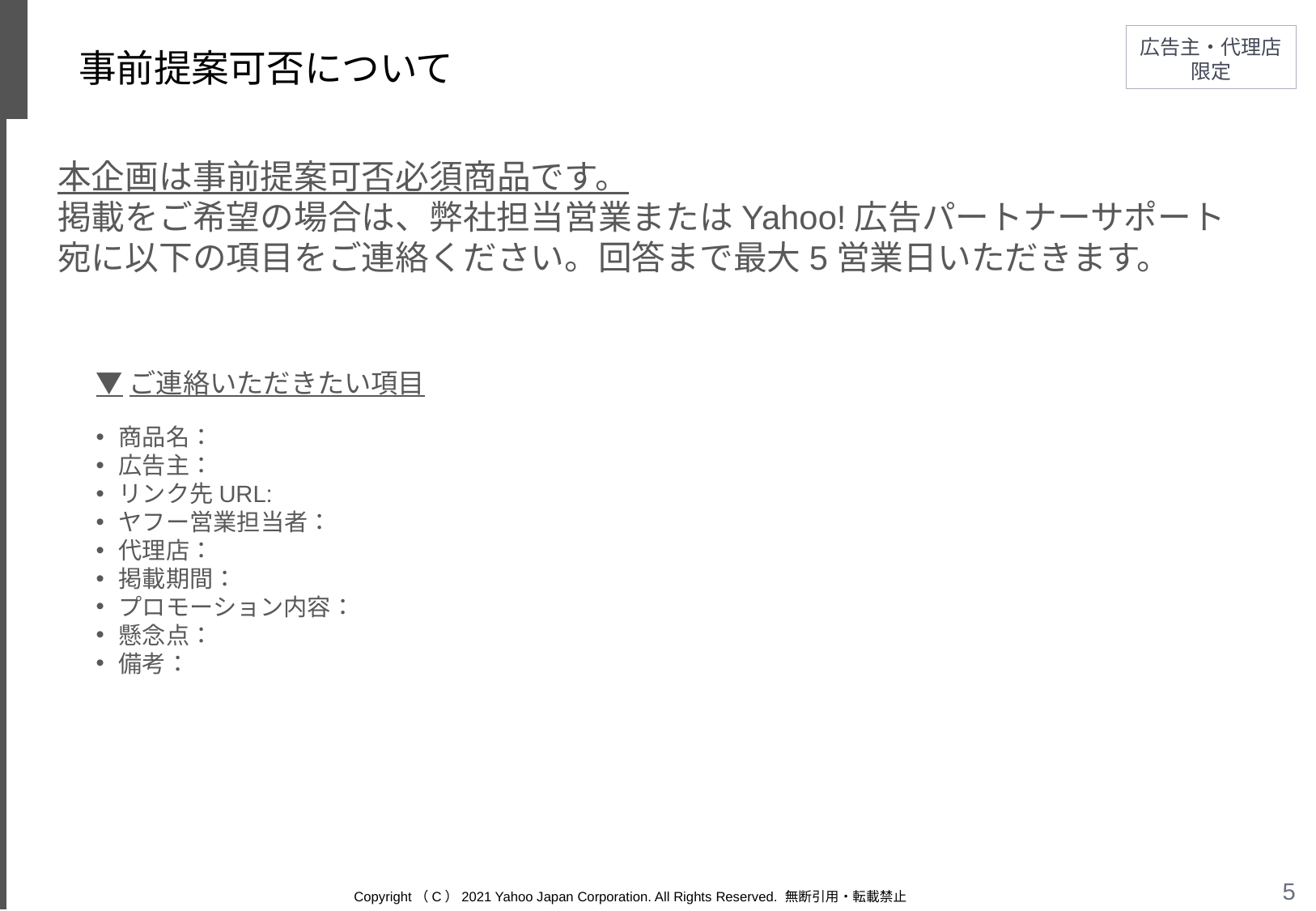

# 事前提案可否について
本企画は事前提案可否必須商品です。
掲載をご希望の場合は、弊社担当営業またはYahoo!広告パートナーサポート宛に以下の項目をご連絡ください。回答まで最大5営業日いただきます。
▼ご連絡いただきたい項目

商品名：
広告主：
リンク先URL:
ヤフー営業担当者：
代理店：
掲載期間：
プロモーション内容：
懸念点：
備考：
Copyright（C）2021 Yahoo Japan Corporation. All Rights Reserved. 無断引用・転載禁止